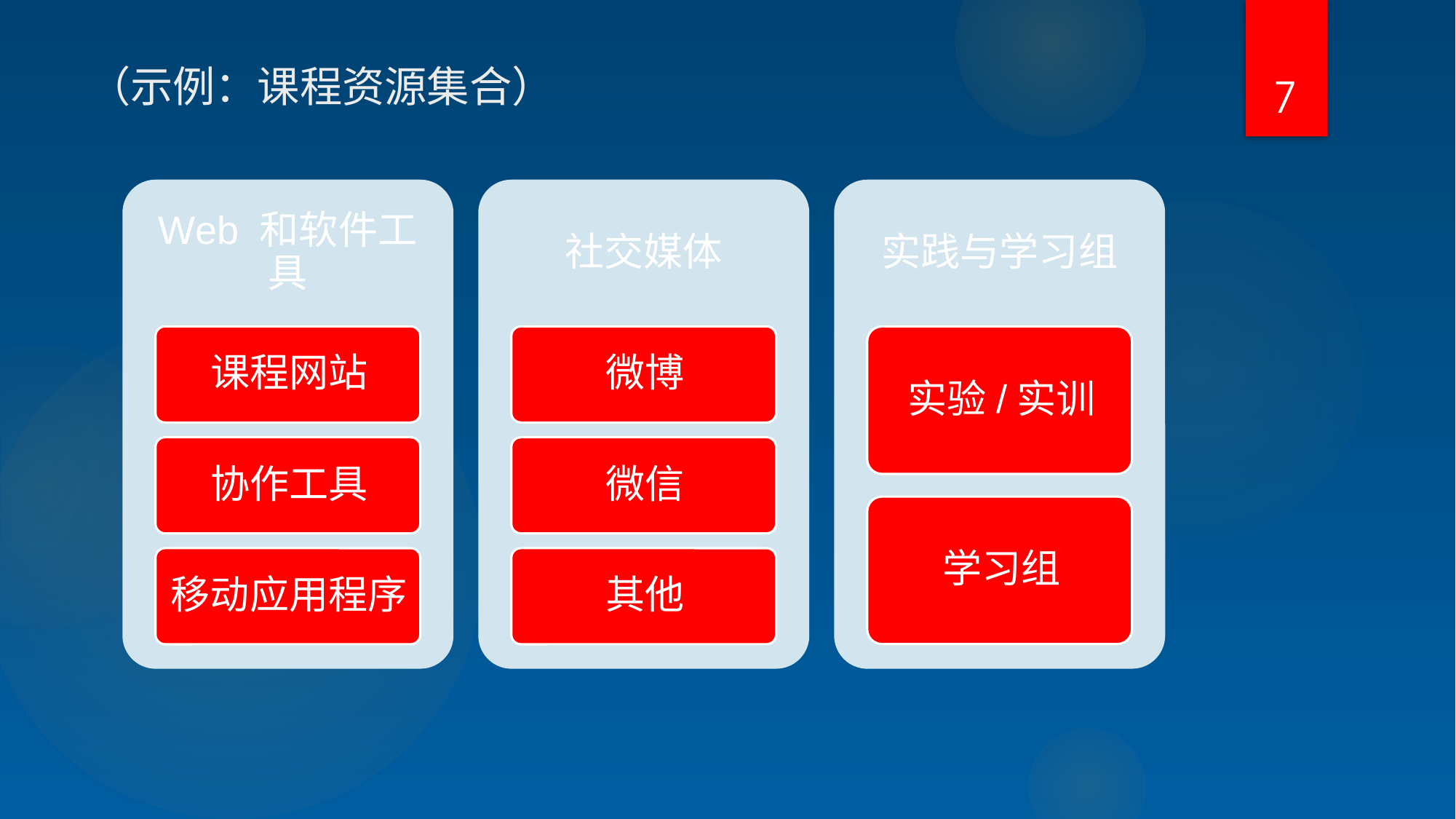

7
# （示例：课程资源集合）
Web 和软件工具
课程网站
协作工具
移动应用程序
社交媒体
微博
微信
其他
实践与学习组
实验/实训
学习组